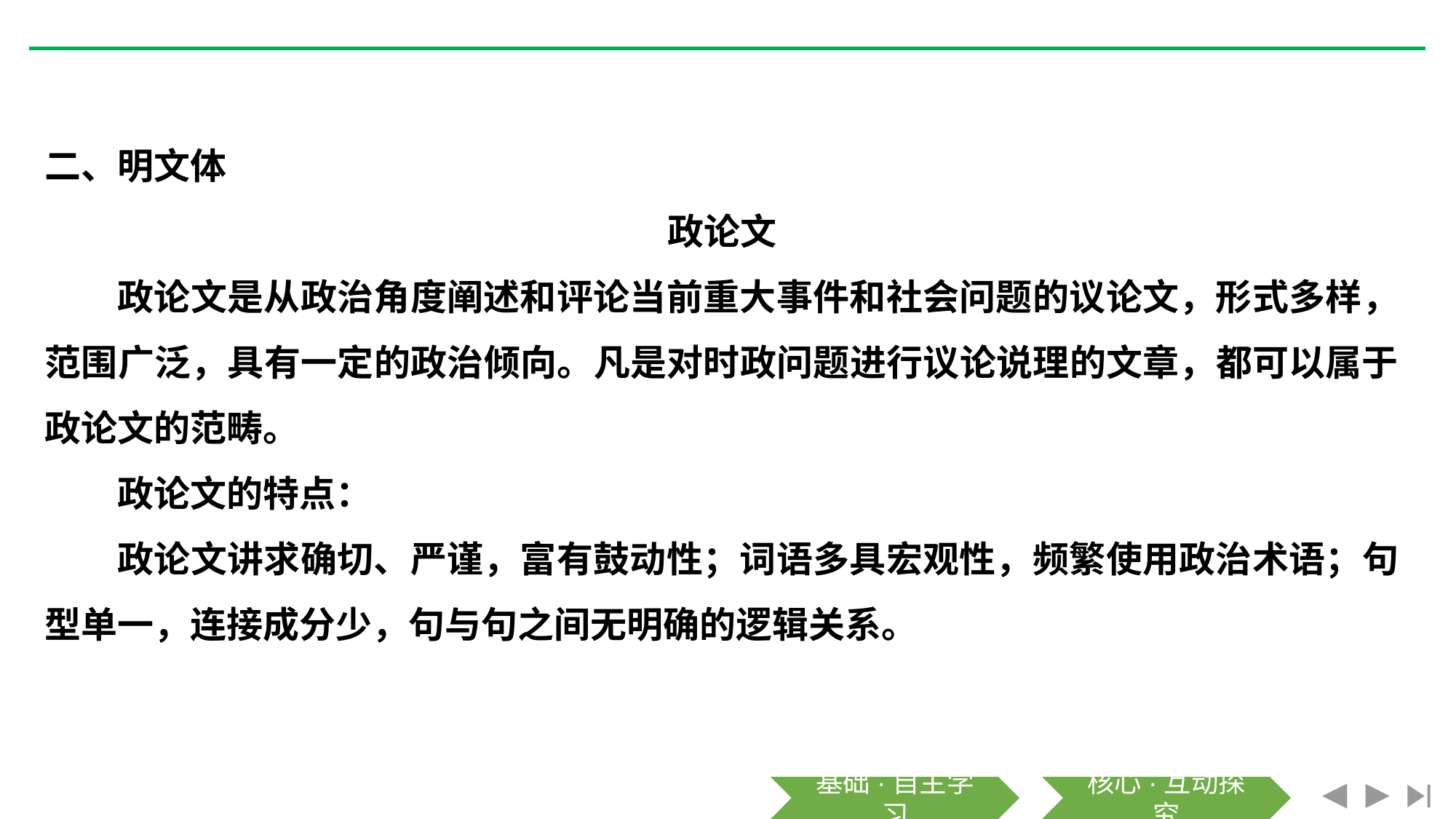

二、明文体
政论文
政论文是从政治角度阐述和评论当前重大事件和社会问题的议论文，形式多样，范围广泛，具有一定的政治倾向。凡是对时政问题进行议论说理的文章，都可以属于政论文的范畴。
政论文的特点：
政论文讲求确切、严谨，富有鼓动性；词语多具宏观性，频繁使用政治术语；句型单一，连接成分少，句与句之间无明确的逻辑关系。